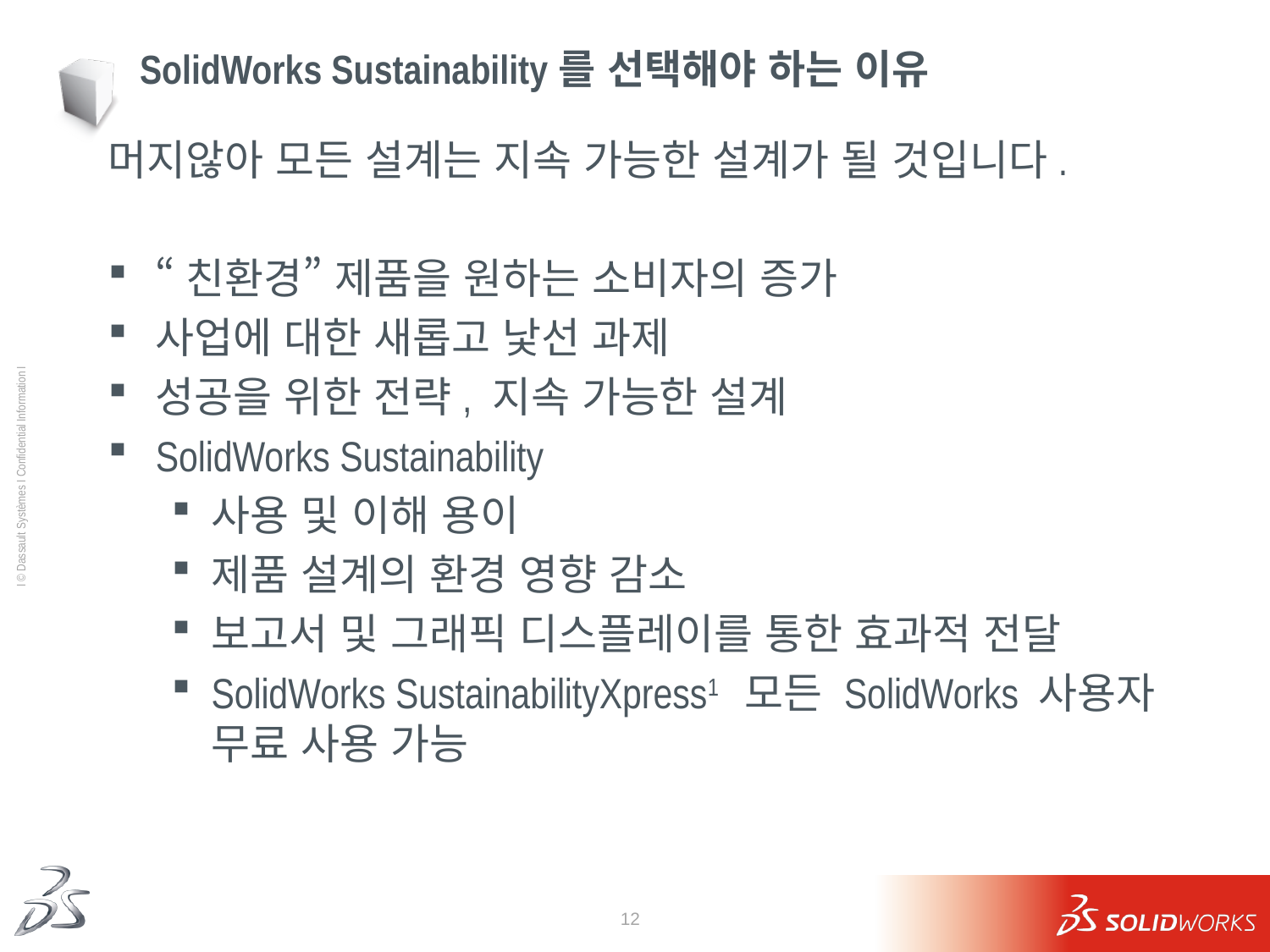

# SolidWorks Sustainability를 선택해야 하는 이유
머지않아 모든 설계는 지속 가능한 설계가 될 것입니다.

“친환경” 제품을 원하는 소비자의 증가
사업에 대한 새롭고 낯선 과제
성공을 위한 전략, 지속 가능한 설계
SolidWorks Sustainability
사용 및 이해 용이
제품 설계의 환경 영향 감소
보고서 및 그래픽 디스플레이를 통한 효과적 전달
SolidWorks SustainabilityXpress1  모든 SolidWorks 사용자 무료 사용 가능